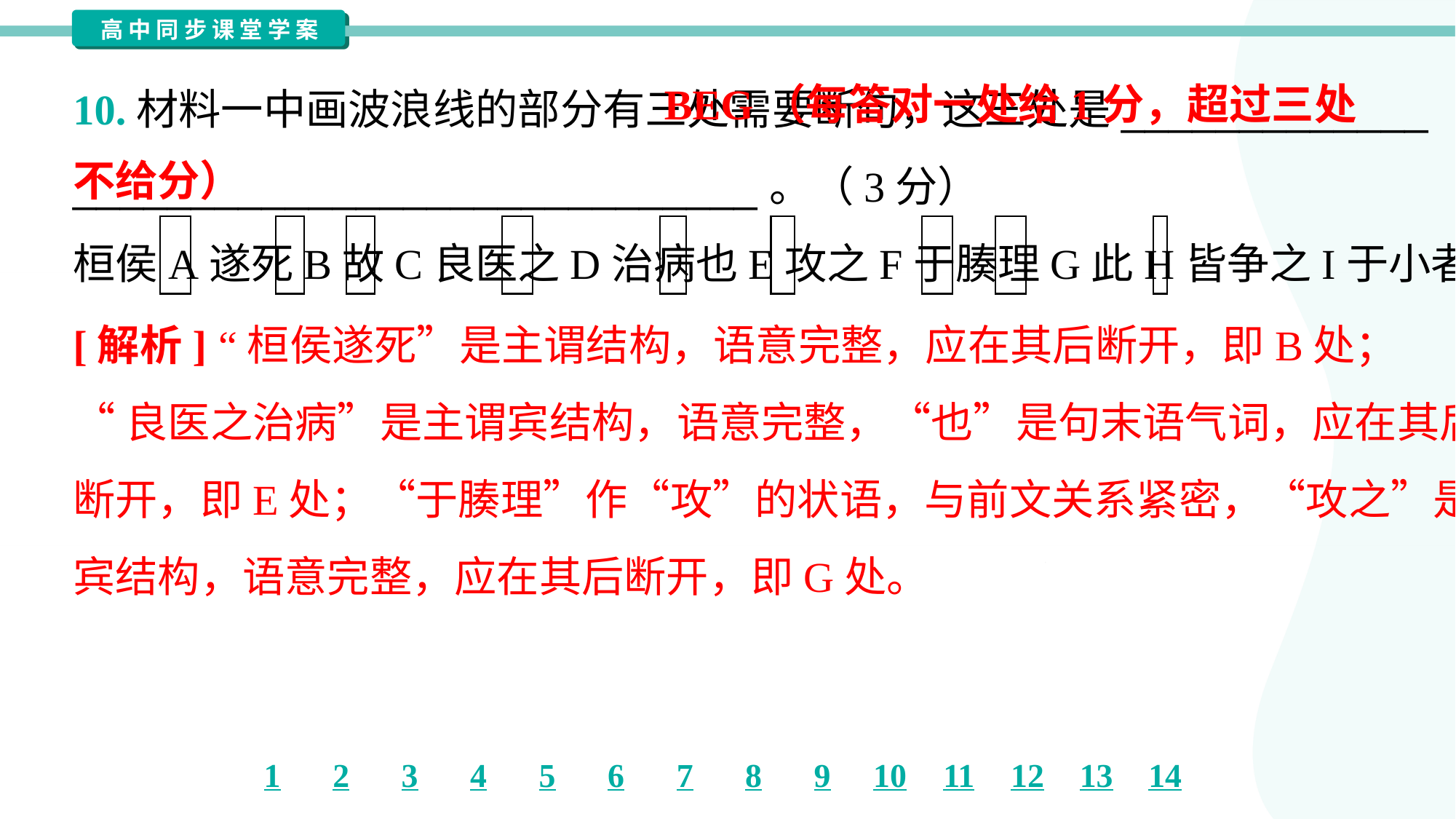

BEG（每答对一处给1分，超过三处不给分）
10.材料一中画波浪线的部分有三处需要断句，这三处是_____________
_____________________________。（3分）
桓侯A遂死B故C良医之D治病也E攻之F于腠理G此H皆争之I于小者也。

[解析] “桓侯遂死”是主谓结构，语意完整，应在其后断开，即B处；
“良医之治病”是主谓宾结构，语意完整，“也”是句末语气词，应在其后
断开，即E处；“于腠理”作“攻”的状语，与前文关系紧密，“攻之”是动
宾结构，语意完整，应在其后断开，即G处。